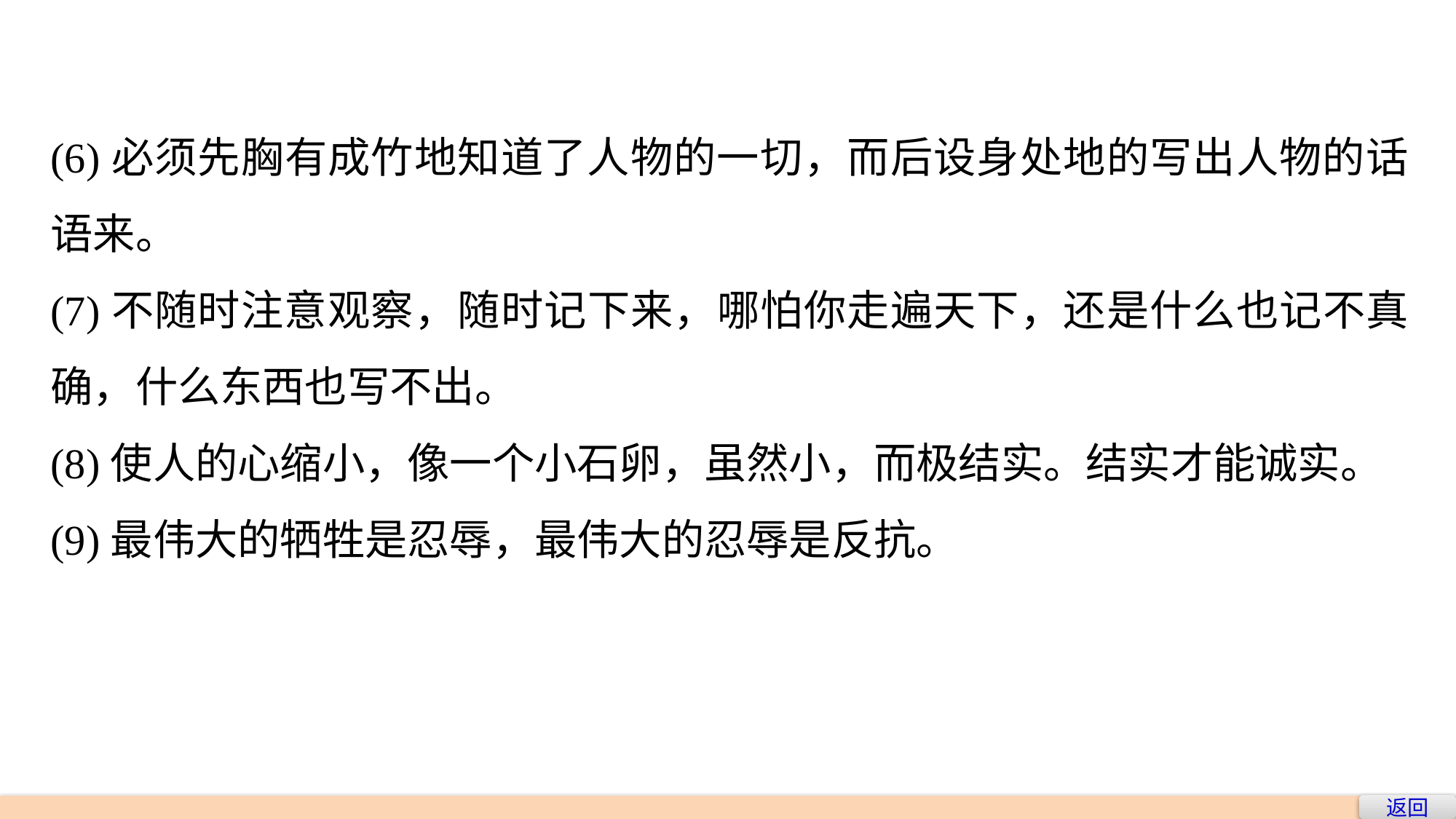

(6)必须先胸有成竹地知道了人物的一切，而后设身处地的写出人物的话语来。
(7)不随时注意观察，随时记下来，哪怕你走遍天下，还是什么也记不真确，什么东西也写不出。
(8)使人的心缩小，像一个小石卵，虽然小，而极结实。结实才能诚实。
(9)最伟大的牺牲是忍辱，最伟大的忍辱是反抗。
返回